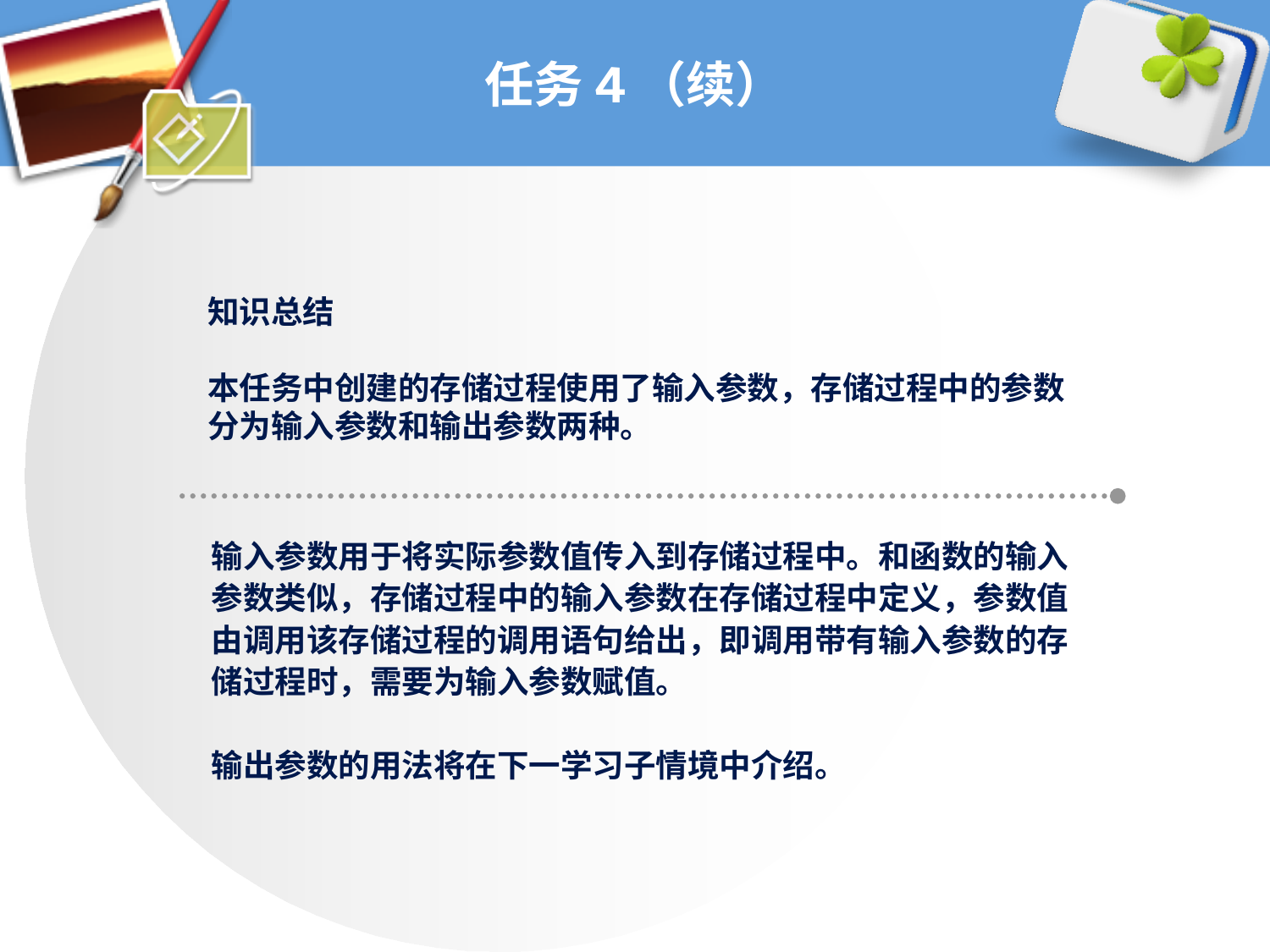

# 任务4（续）
知识总结

本任务中创建的存储过程使用了输入参数，存储过程中的参数分为输入参数和输出参数两种。

输入参数用于将实际参数值传入到存储过程中。和函数的输入参数类似，存储过程中的输入参数在存储过程中定义，参数值由调用该存储过程的调用语句给出，即调用带有输入参数的存储过程时，需要为输入参数赋值。

输出参数的用法将在下一学习子情境中介绍。